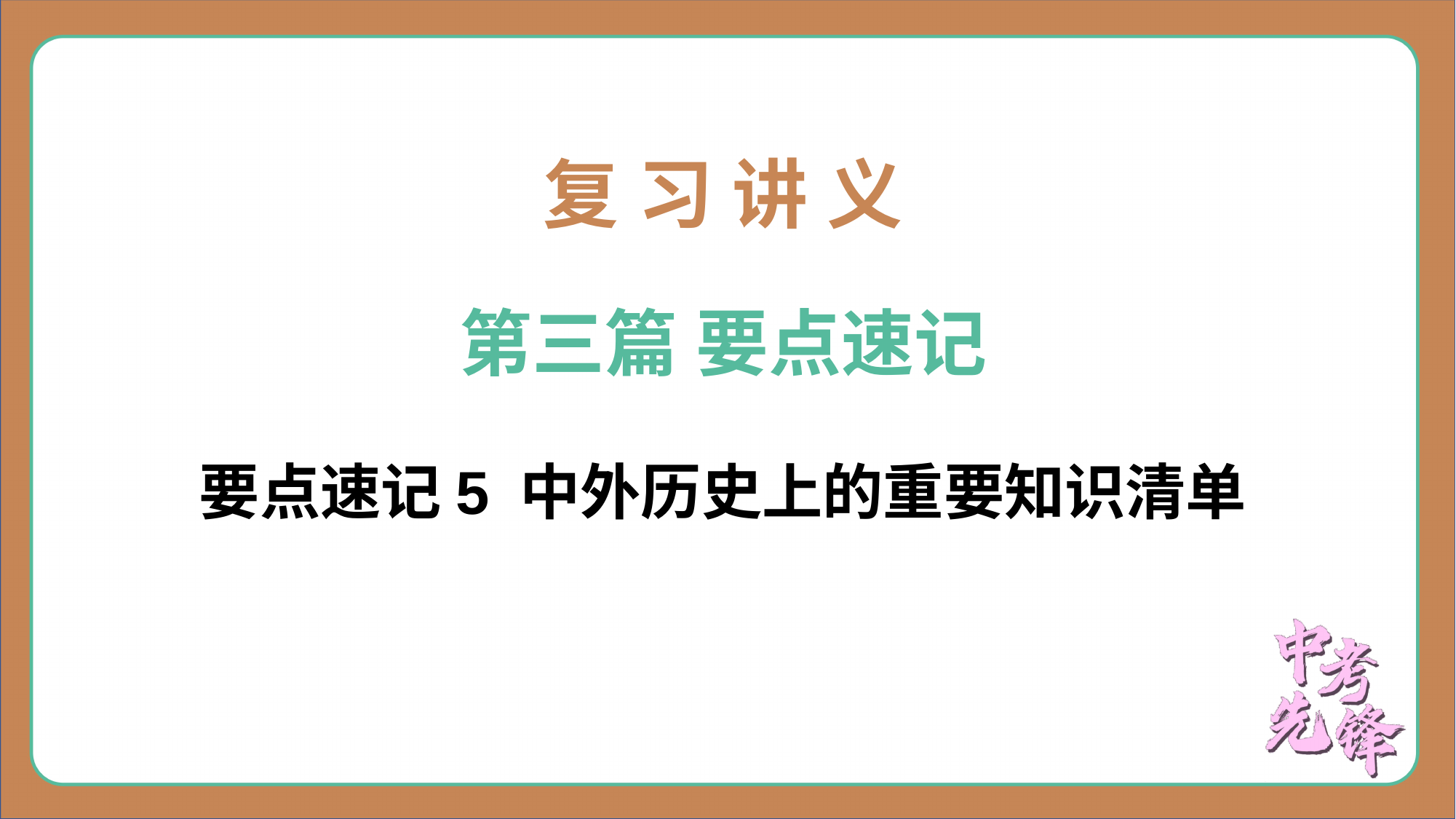

复 习 讲 义
第三篇 要点速记
要点速记5 中外历史上的重要知识清单